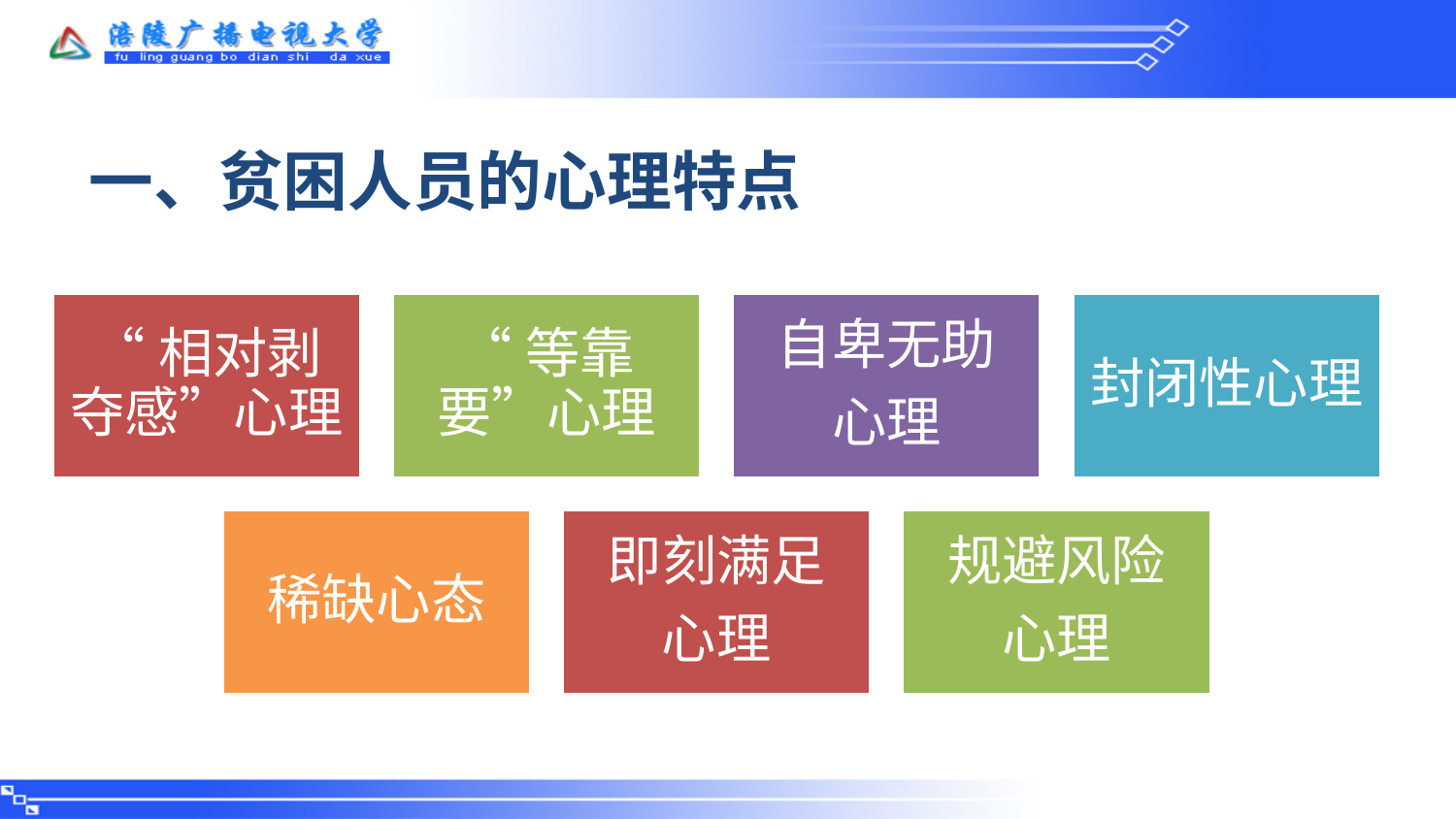

# 一、贫困人员的心理特点
“相对剥夺感”心理
“等靠要”心理
自卑无助
心理
封闭性心理
稀缺心态
即刻满足
心理
规避风险
心理